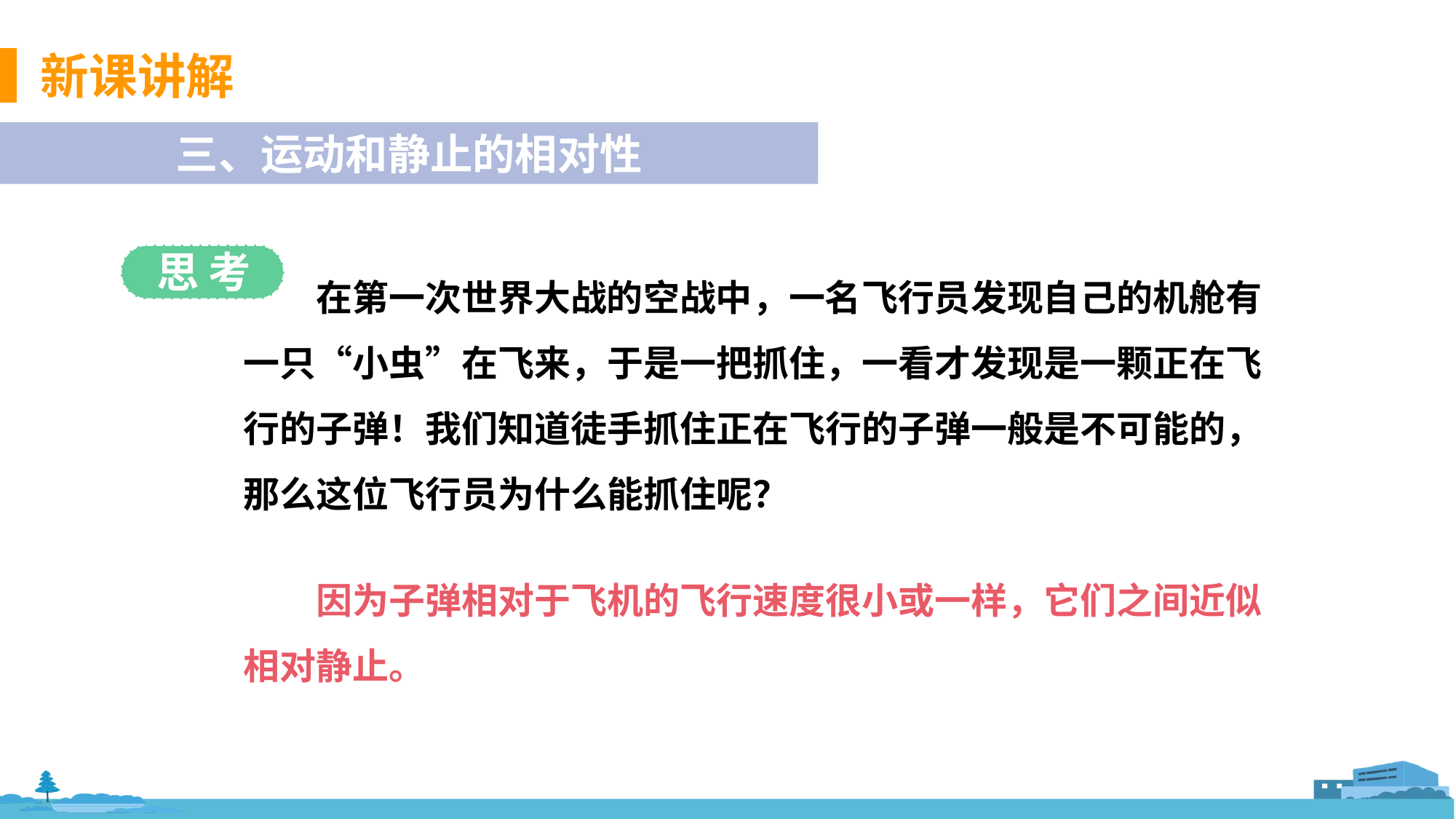

三、运动和静止的相对性
思 考

在第一次世界大战的空战中，一名飞行员发现自己的机舱有一只“小虫”在飞来，于是一把抓住，一看才发现是一颗正在飞行的子弹！我们知道徒手抓住正在飞行的子弹一般是不可能的，那么这位飞行员为什么能抓住呢？
因为子弹相对于飞机的飞行速度很小或一样，它们之间近似相对静止。